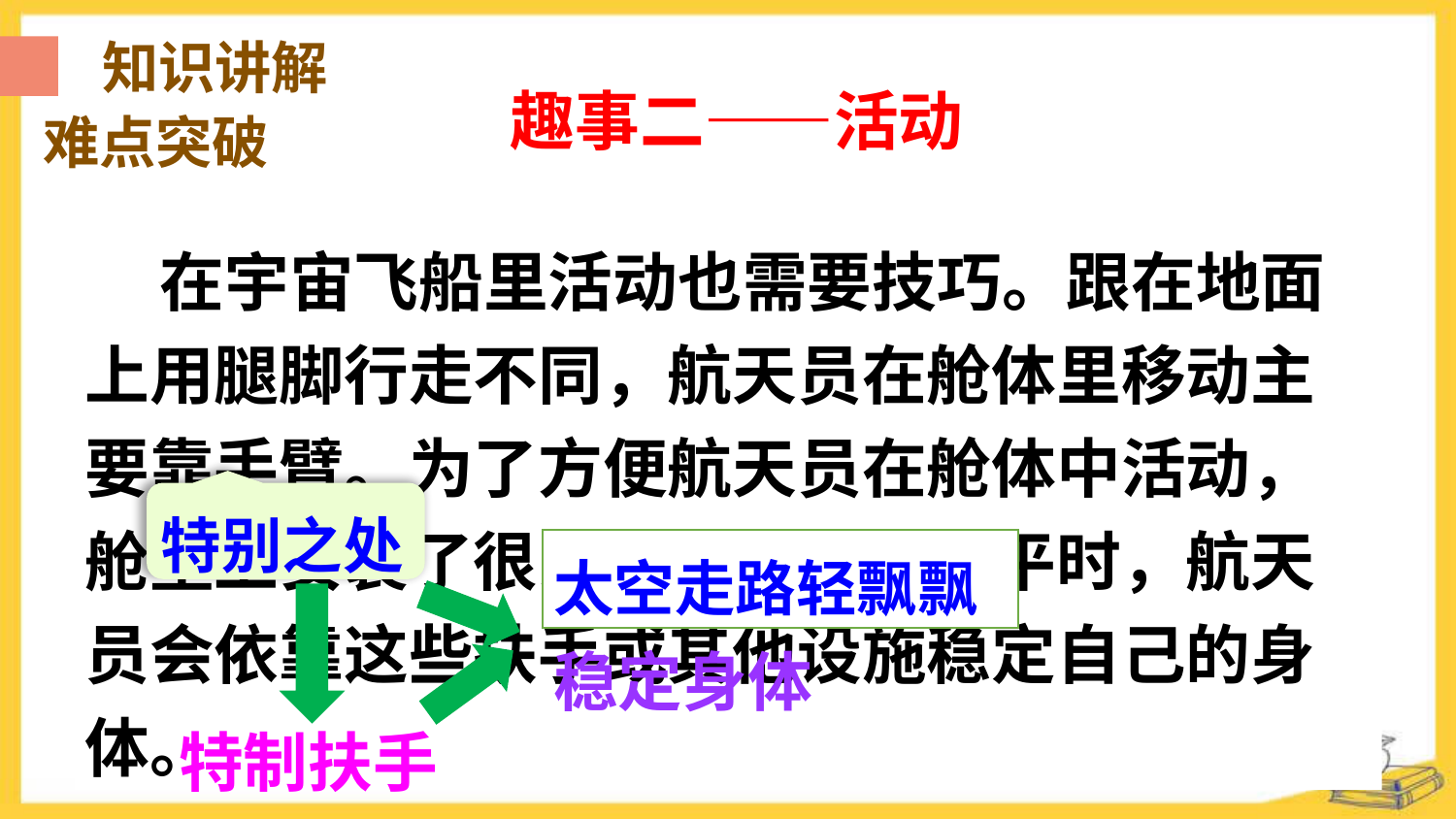

知识讲解

趣事二——活动
难点突破
    在宇宙飞船里活动也需要技巧。跟在地面上用腿脚行走不同，航天员在舱体里移动主要靠手臂。为了方便航天员在舱体中活动，舱壁上安装了很多特制的扶手。平时，航天员会依靠这些扶手或其他设施稳定自己的身体。

特别之处
太空走路轻飘飘

稳定身体

特制扶手